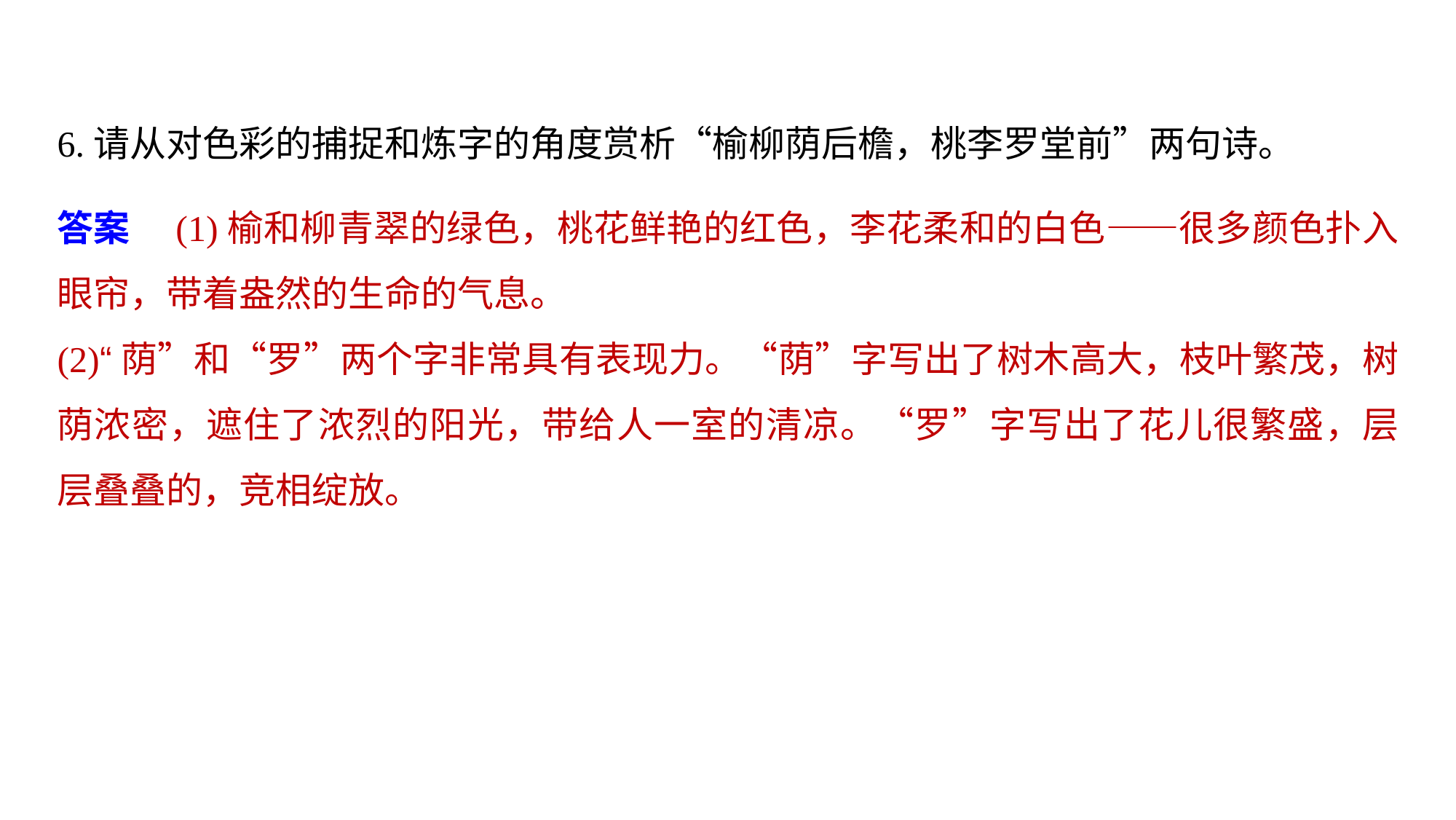

6.请从对色彩的捕捉和炼字的角度赏析“榆柳荫后檐，桃李罗堂前”两句诗。
答案　(1)榆和柳青翠的绿色，桃花鲜艳的红色，李花柔和的白色——很多颜色扑入眼帘，带着盎然的生命的气息。
(2)“荫”和“罗”两个字非常具有表现力。“荫”字写出了树木高大，枝叶繁茂，树荫浓密，遮住了浓烈的阳光，带给人一室的清凉。“罗”字写出了花儿很繁盛，层层叠叠的，竞相绽放。